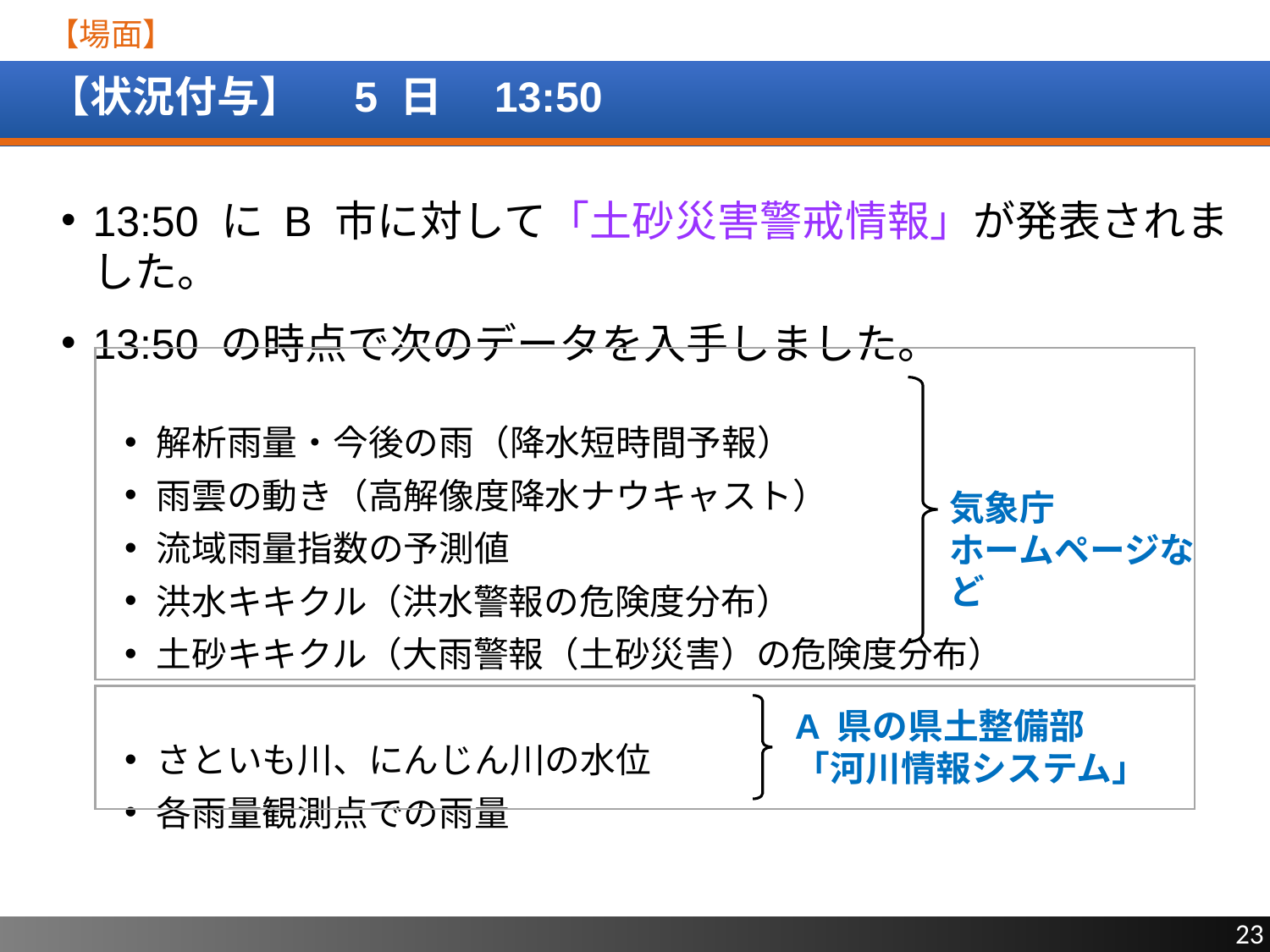

【場面】
# 【状況付与】　5 日　13:50
13:50 に B 市に対して「土砂災害警戒情報」が発表されました。
13:50 の時点で次のデータを入手しました。
解析雨量・今後の雨（降水短時間予報）
雨雲の動き（高解像度降水ナウキャスト）
流域雨量指数の予測値
洪水キキクル（洪水警報の危険度分布）
土砂キキクル（大雨警報（土砂災害）の危険度分布）

さといも川、にんじん川の水位
各雨量観測点での雨量

気象庁
ホームページなど

A 県の県土整備部
「河川情報システム」
23